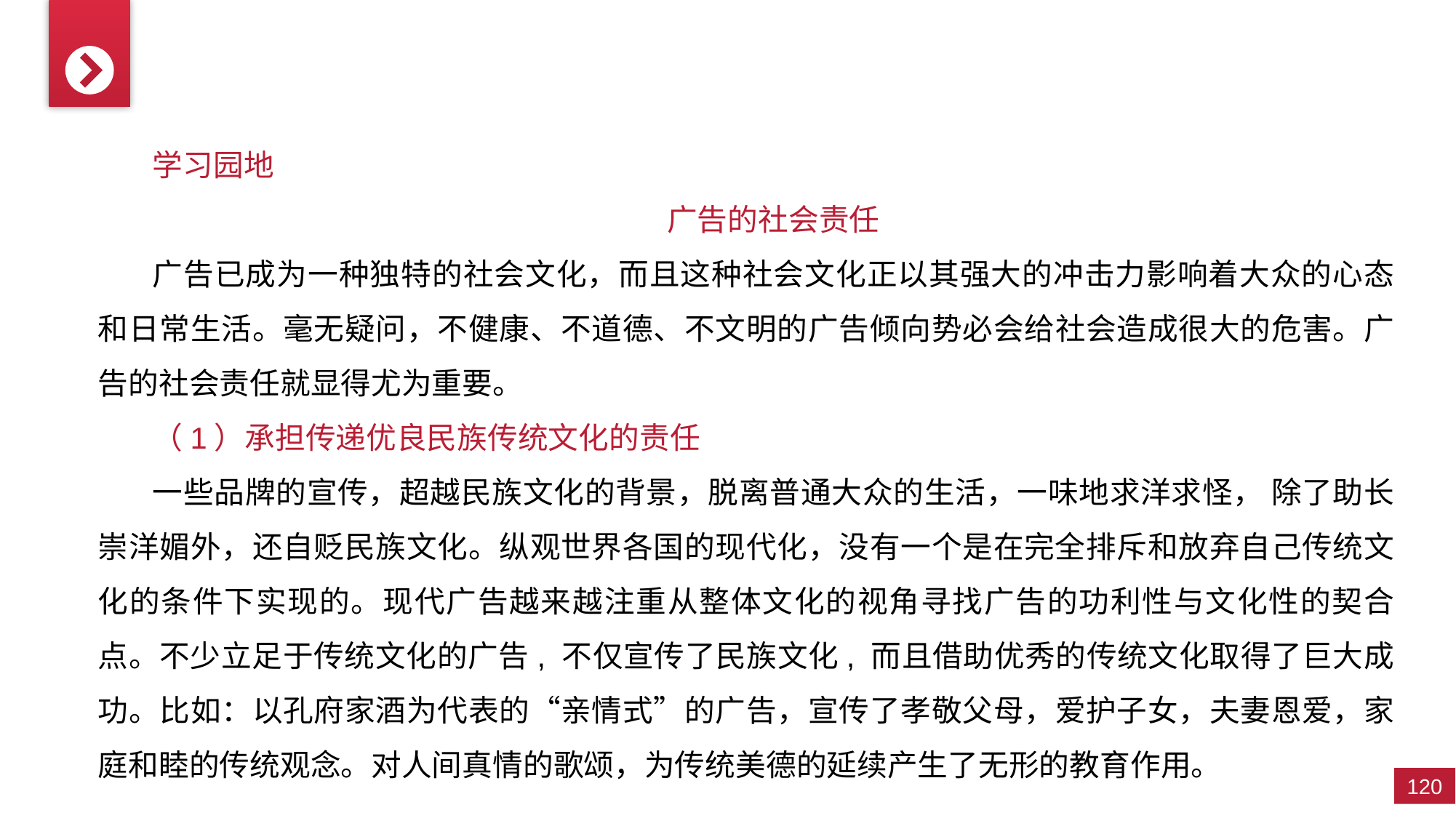

学习园地
广告的社会责任
广告已成为一种独特的社会文化，而且这种社会文化正以其强大的冲击力影响着大众的心态和日常生活。毫无疑问，不健康、不道德、不文明的广告倾向势必会给社会造成很大的危害。广告的社会责任就显得尤为重要。
（1）承担传递优良民族传统文化的责任
一些品牌的宣传，超越民族文化的背景，脱离普通大众的生活，一味地求洋求怪， 除了助长崇洋媚外，还自贬民族文化。纵观世界各国的现代化，没有一个是在完全排斥和放弃自己传统文化的条件下实现的。现代广告越来越注重从整体文化的视角寻找广告的功利性与文化性的契合点。不少立足于传统文化的广告, 不仅宣传了民族文化, 而且借助优秀的传统文化取得了巨大成功。比如：以孔府家酒为代表的“亲情式”的广告，宣传了孝敬父母，爱护子女，夫妻恩爱，家庭和睦的传统观念。对人间真情的歌颂，为传统美德的延续产生了无形的教育作用。